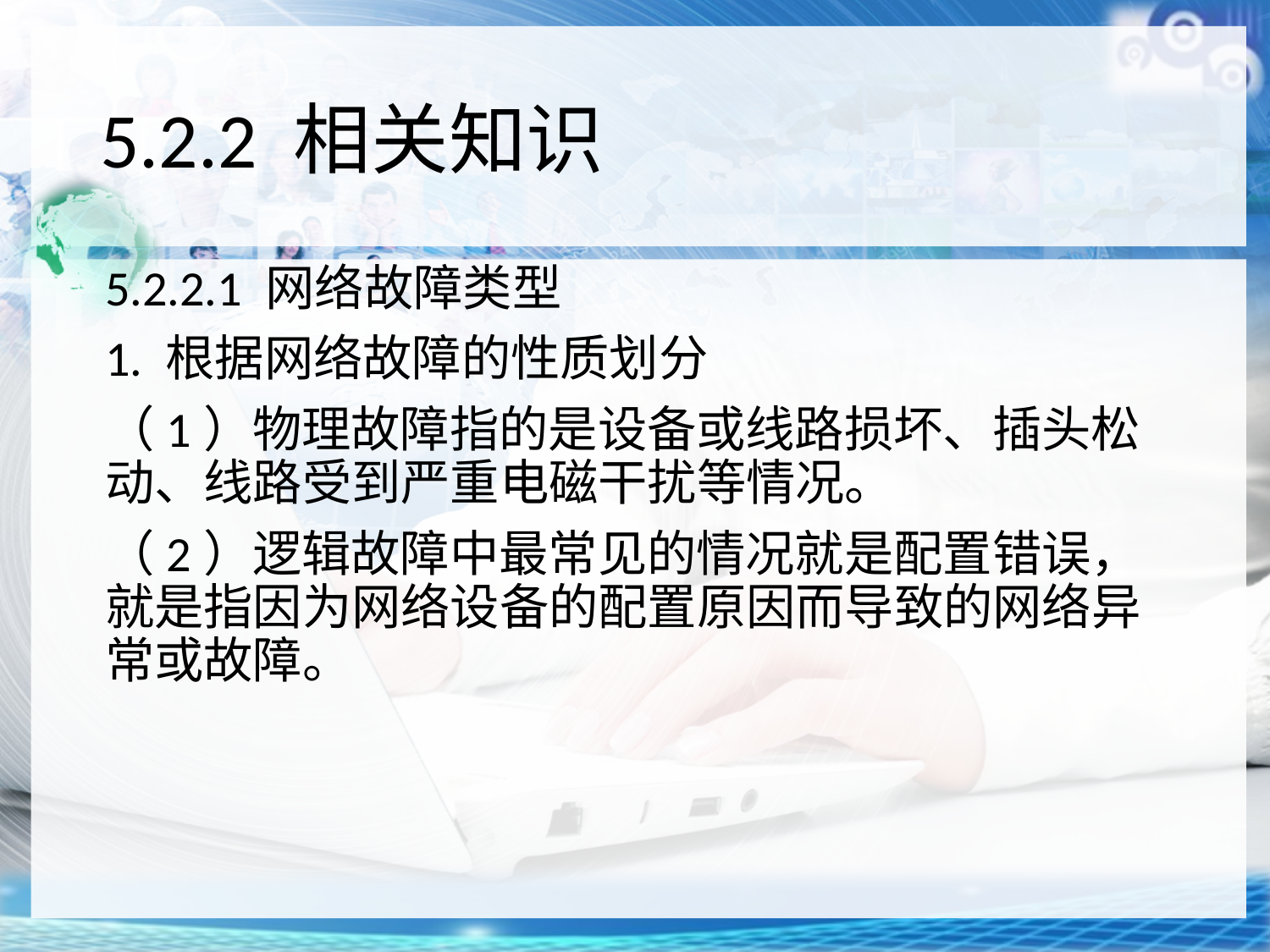

# 5.2.2 相关知识
5.2.2.1 网络故障类型
1. 根据网络故障的性质划分
（1）物理故障指的是设备或线路损坏、插头松动、线路受到严重电磁干扰等情况。
（2）逻辑故障中最常见的情况就是配置错误，就是指因为网络设备的配置原因而导致的网络异常或故障。